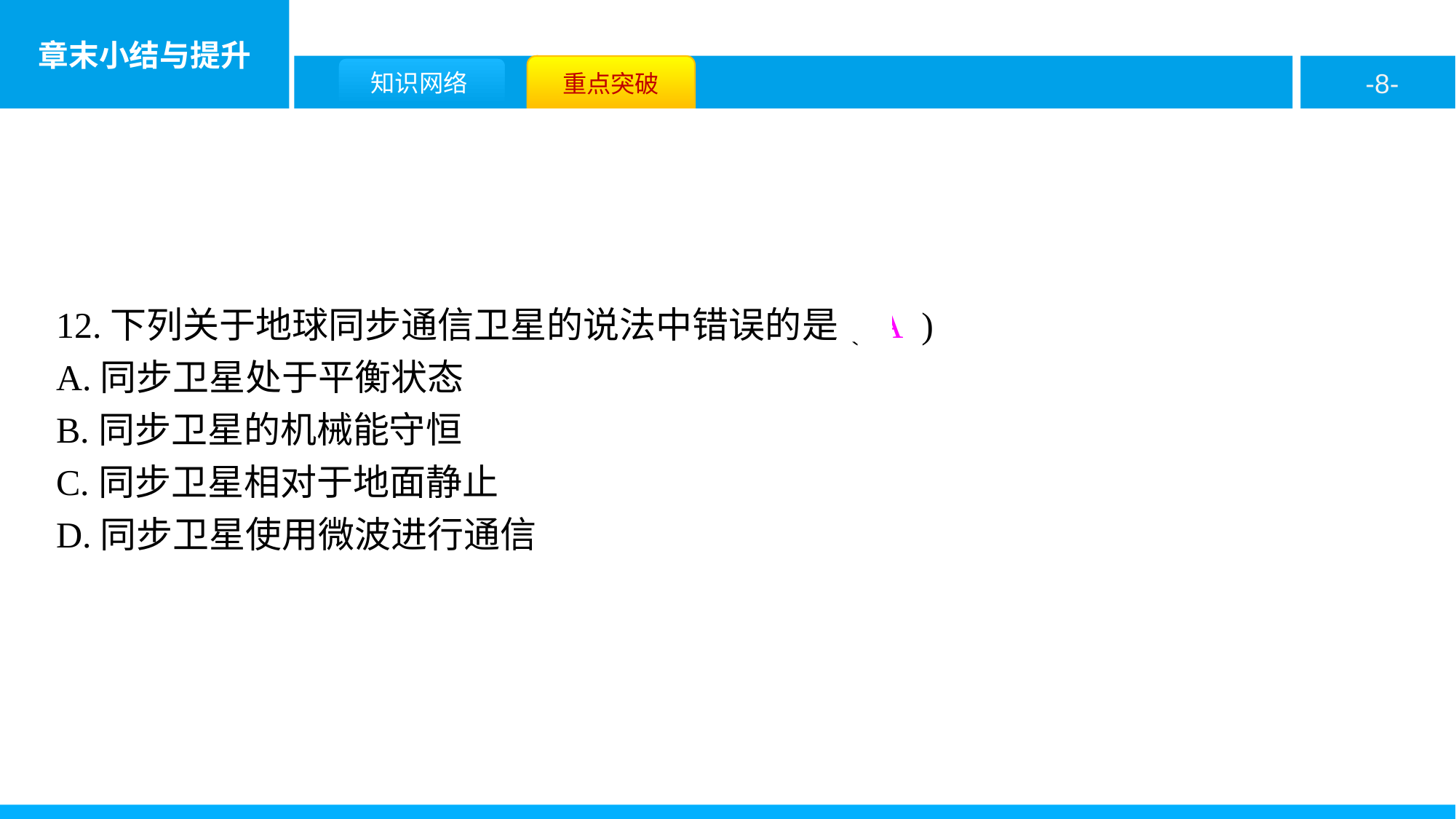

12.下列关于地球同步通信卫星的说法中错误的是(  A  )
A.同步卫星处于平衡状态
B.同步卫星的机械能守恒
C.同步卫星相对于地面静止
D.同步卫星使用微波进行通信